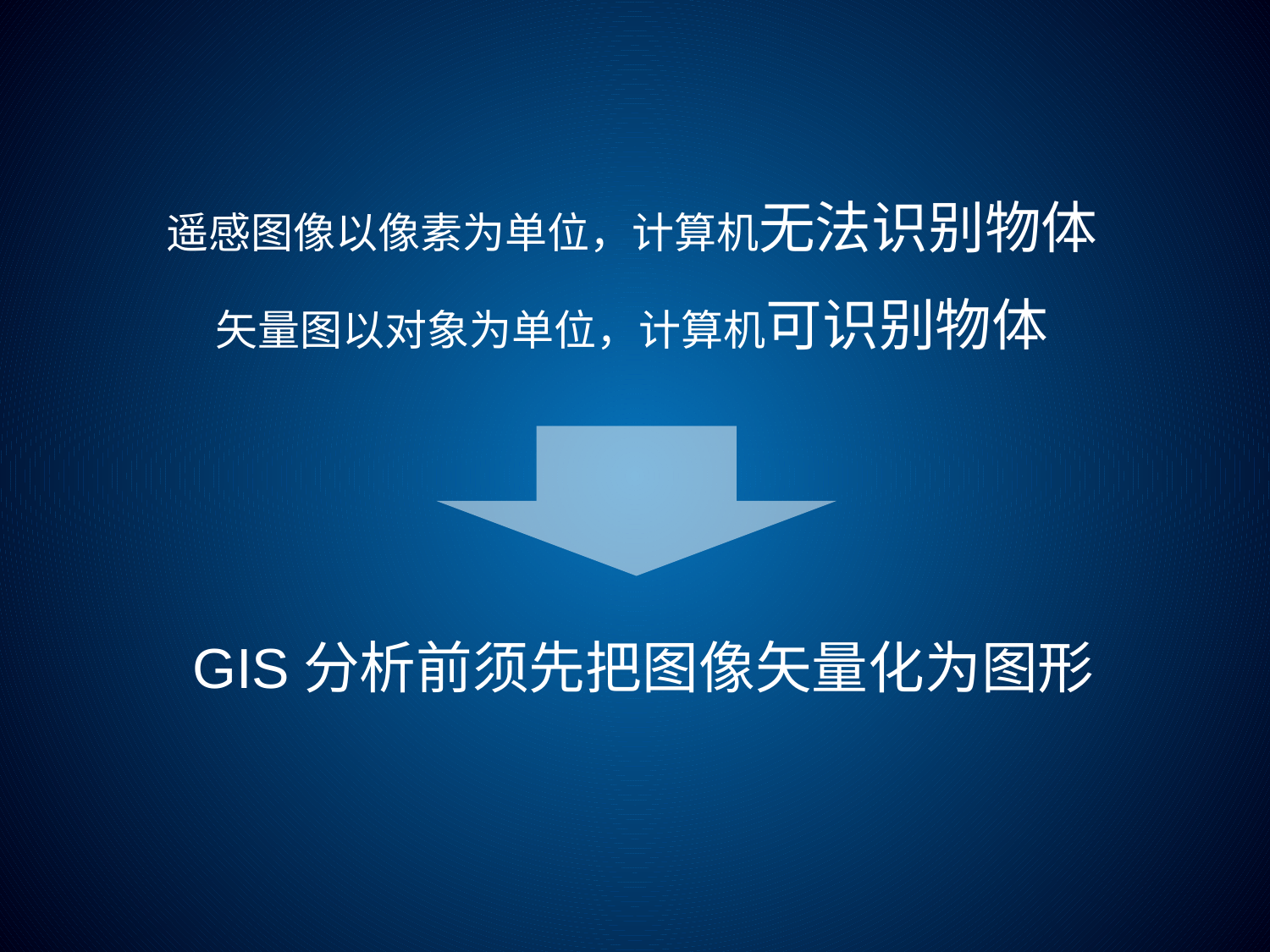

遥感图像以像素为单位，计算机无法识别物体
矢量图以对象为单位，计算机可识别物体

GIS分析前须先把图像矢量化为图形